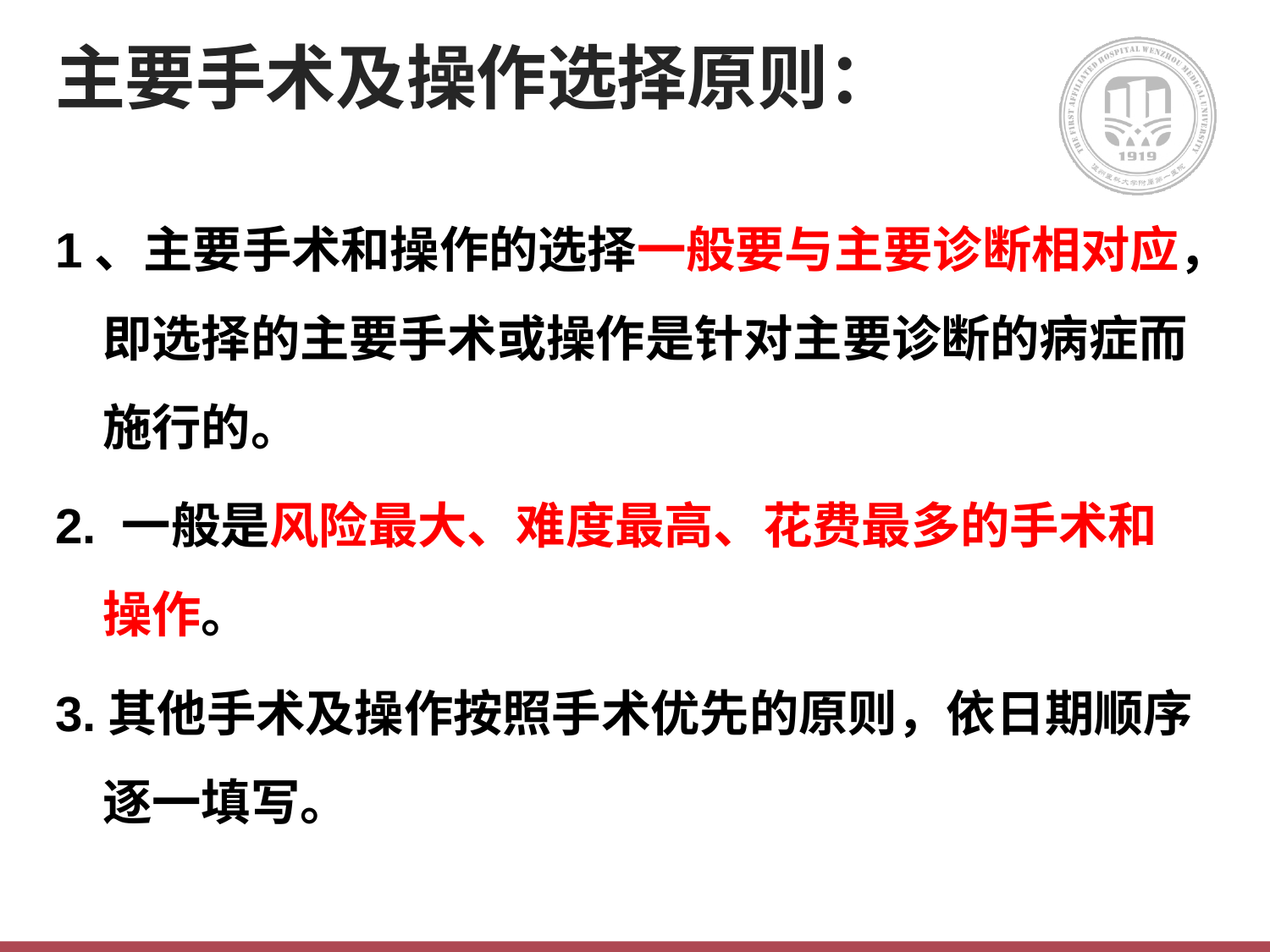

# 主要手术及操作选择原则：
1、主要手术和操作的选择一般要与主要诊断相对应，即选择的主要手术或操作是针对主要诊断的病症而施行的。
2. 一般是风险最大、难度最高、花费最多的手术和操作。
3.其他手术及操作按照手术优先的原则，依日期顺序逐一填写。